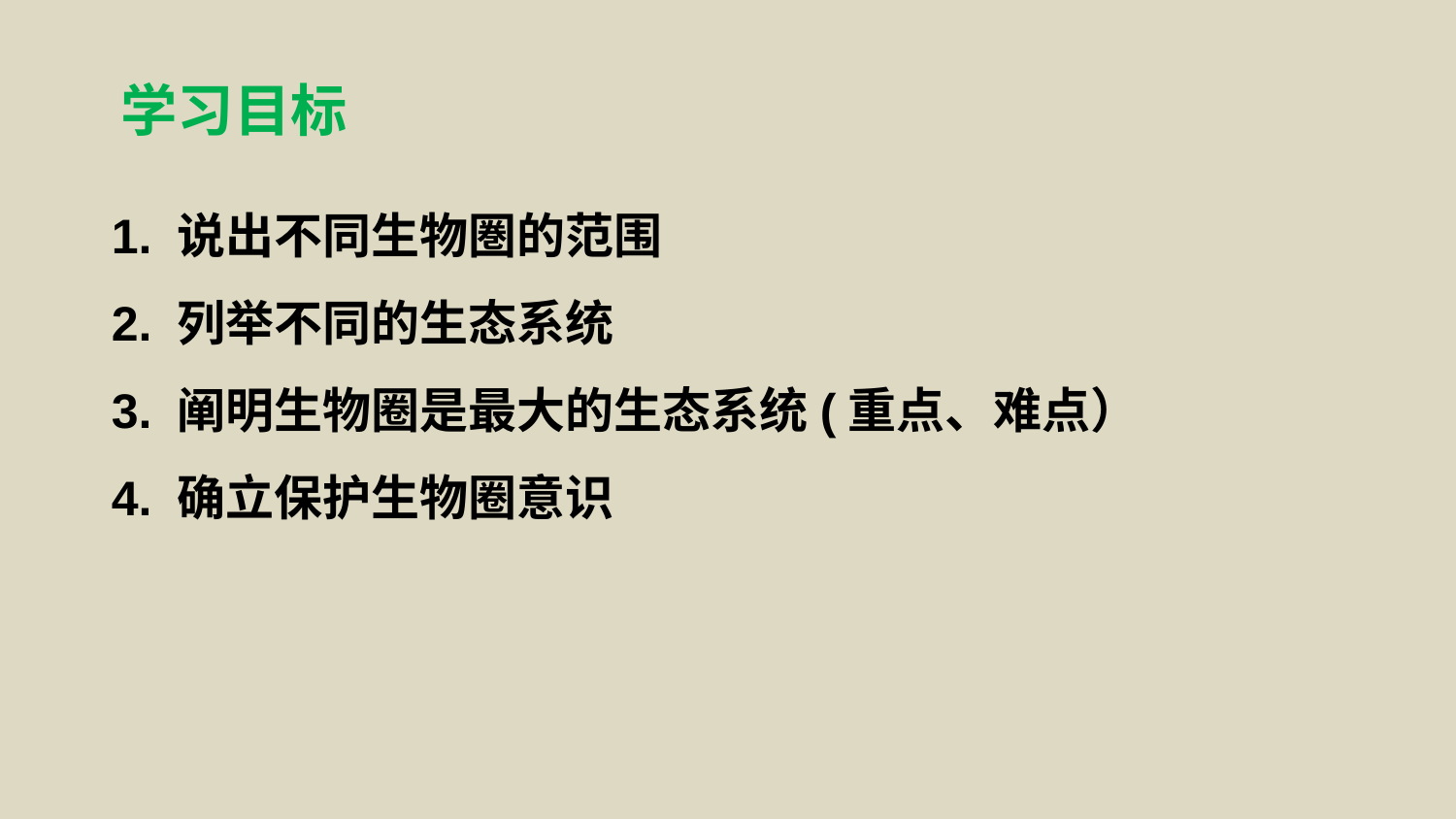

学习目标
1. 说出不同生物圏的范围
2. 列举不同的生态系统
3. 阐明生物圈是最大的生态系统(重点、难点）
4. 确立保护生物圈意识